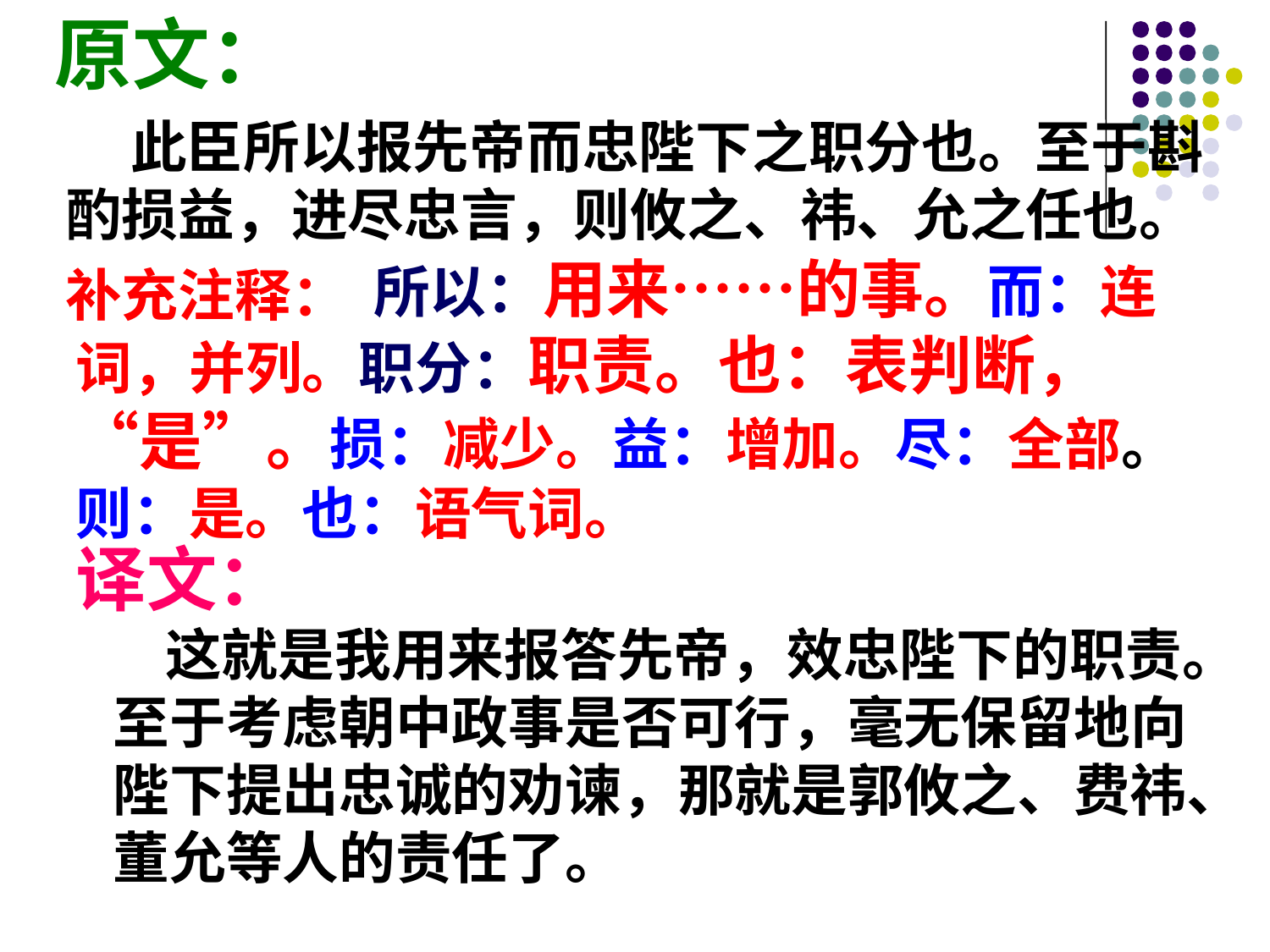

原文：
    此臣所以报先帝而忠陛下之职分也。至于斟酌损益，进尽忠言，则攸之、祎、允之任也。
                      所以：用来……的事。而：连词，并列。职分：职责。也：表判断，“是”。损：减少。益：增加。尽：全部。则：是。也：语气词。

补充注释：
译文：
   这就是我用来报答先帝，效忠陛下的职责。至于考虑朝中政事是否可行，毫无保留地向陛下提出忠诚的劝谏，那就是郭攸之、费祎、董允等人的责任了。